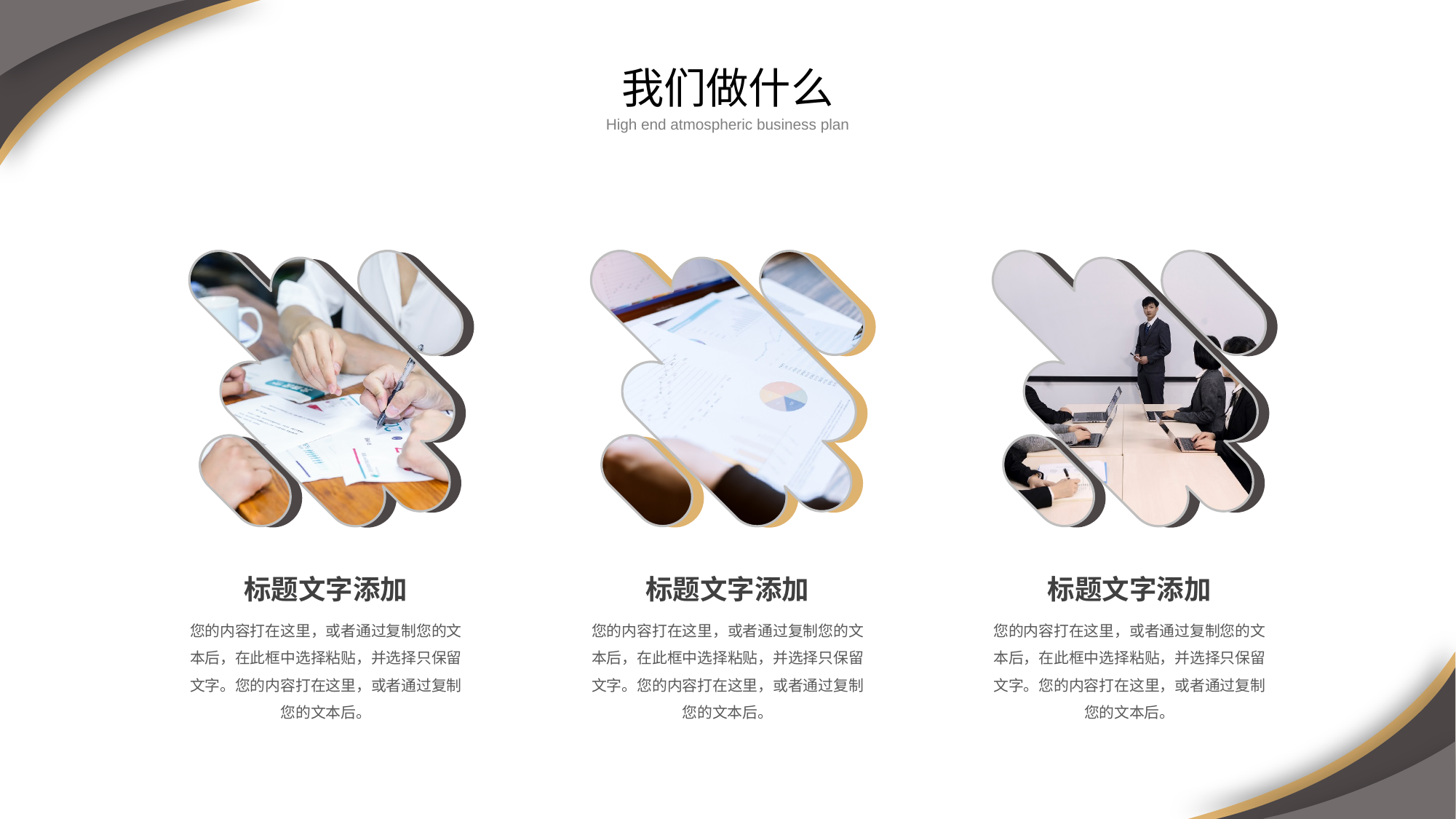

我们做什么
High end atmospheric business plan

标题文字添加
您的内容打在这里，或者通过复制您的文本后，在此框中选择粘贴，并选择只保留文字。您的内容打在这里，或者通过复制您的文本后。
标题文字添加
您的内容打在这里，或者通过复制您的文本后，在此框中选择粘贴，并选择只保留文字。您的内容打在这里，或者通过复制您的文本后。
标题文字添加
您的内容打在这里，或者通过复制您的文本后，在此框中选择粘贴，并选择只保留文字。您的内容打在这里，或者通过复制您的文本后。